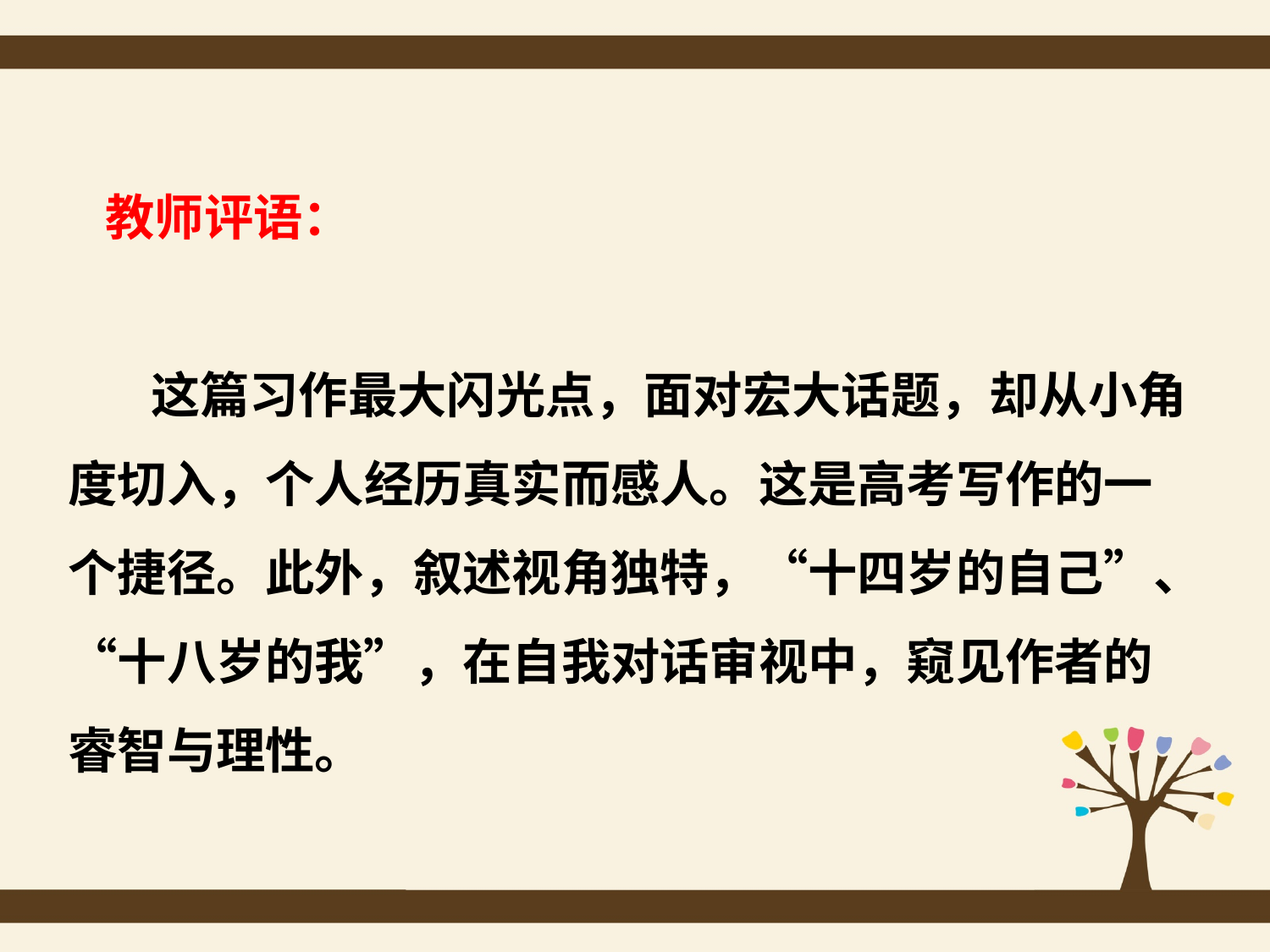

教师评语：

   这篇习作最大闪光点，面对宏大话题，却从小角度切入，个人经历真实而感人。这是高考写作的一个捷径。此外，叙述视角独特，“十四岁的自己”、“十八岁的我”，在自我对话审视中，窥见作者的睿智与理性。